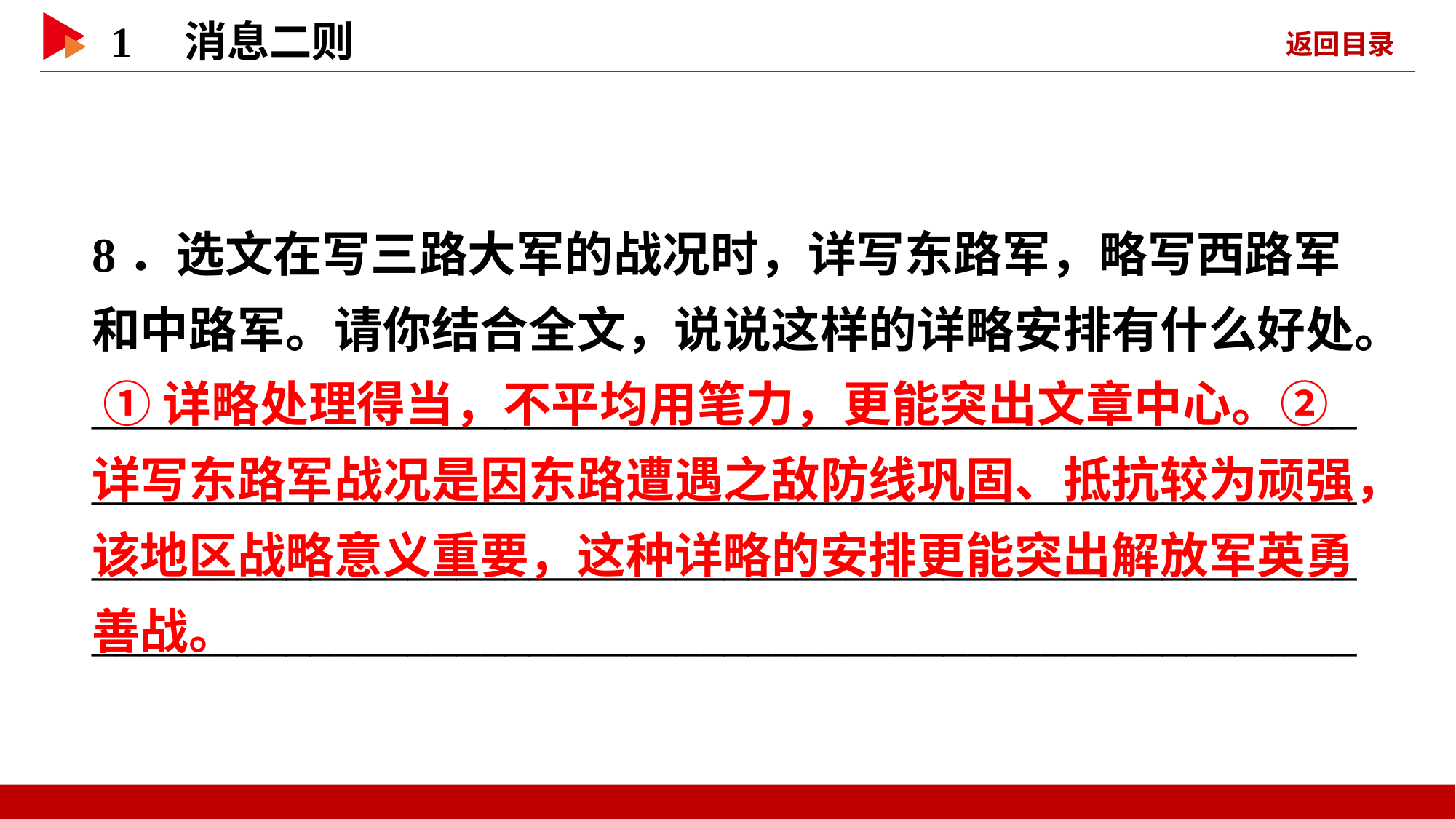

8．选文在写三路大军的战况时，详写东路军，略写西路军和中路军。请你结合全文，说说这样的详略安排有什么好处。
________________________________________________________________________________________________________________________________________________________________________________________________________________
 ①详略处理得当，不平均用笔力，更能突出文章中心。②详写东路军战况是因东路遭遇之敌防线巩固、抵抗较为顽强，该地区战略意义重要，这种详略的安排更能突出解放军英勇善战。